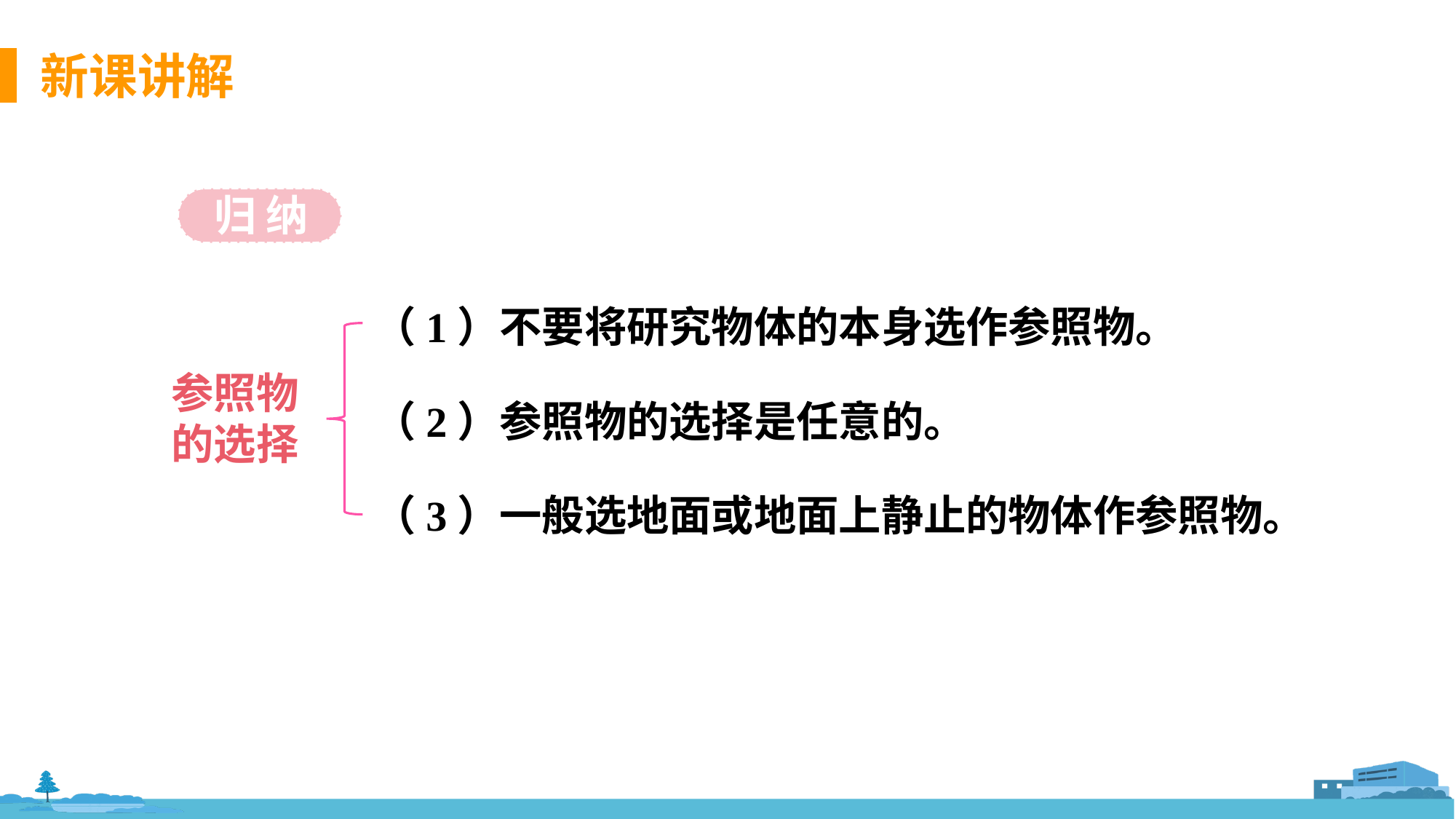

归 纳

（1）不要将研究物体的本身选作参照物。
（2）参照物的选择是任意的。
（3）一般选地面或地面上静止的物体作参照物。

参照物的选择